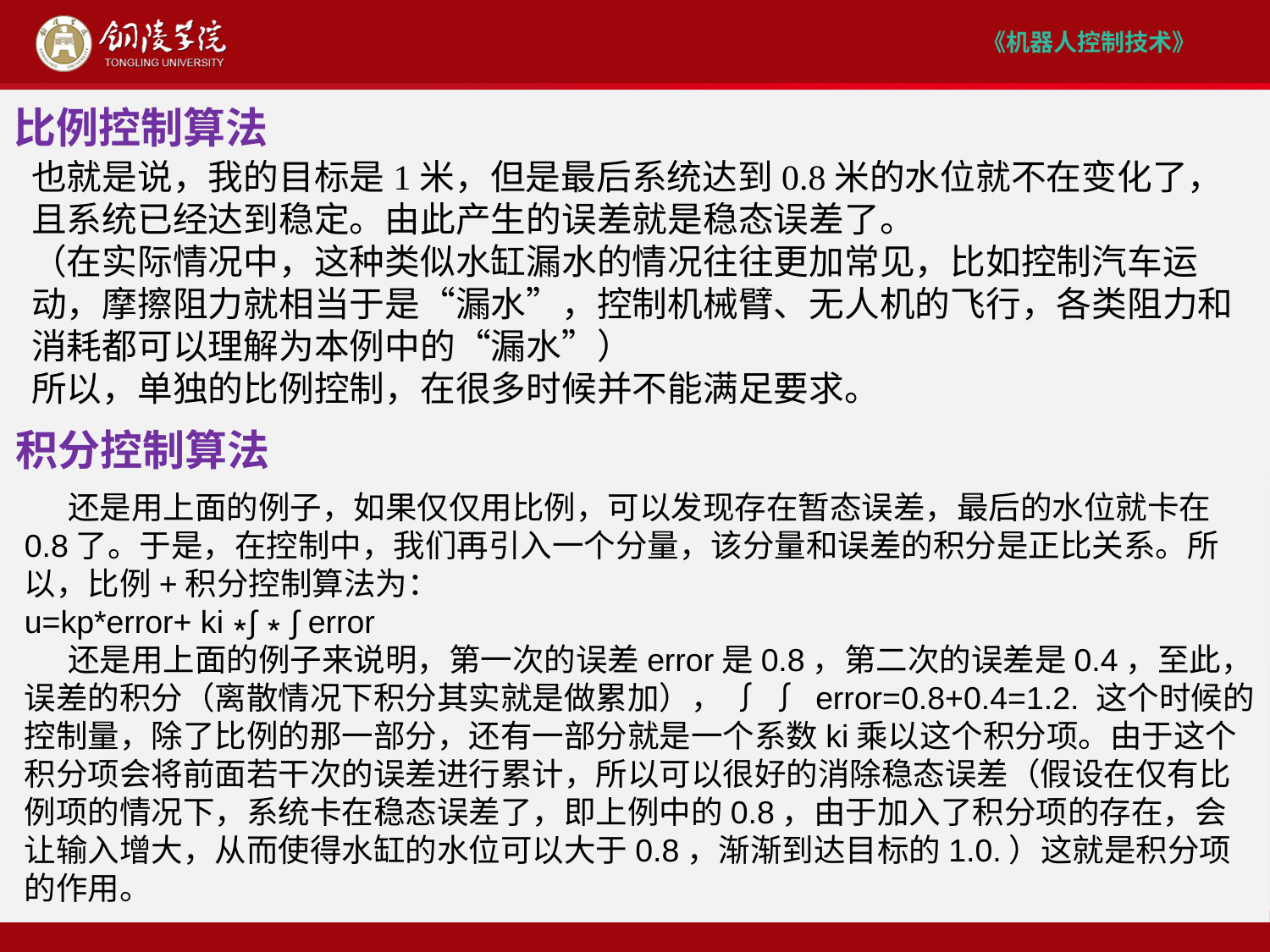

比例控制算法
也就是说，我的目标是1米，但是最后系统达到0.8米的水位就不在变化了，且系统已经达到稳定。由此产生的误差就是稳态误差了。
（在实际情况中，这种类似水缸漏水的情况往往更加常见，比如控制汽车运动，摩擦阻力就相当于是“漏水”，控制机械臂、无人机的飞行，各类阻力和消耗都可以理解为本例中的“漏水”）
所以，单独的比例控制，在很多时候并不能满足要求。

积分控制算法
     还是用上面的例子，如果仅仅用比例，可以发现存在暂态误差，最后的水位就卡在0.8了。于是，在控制中，我们再引入一个分量，该分量和误差的积分是正比关系。所以，比例+积分控制算法为：
u=kp*error+ ki ∗∫ ∗ ∫ error
     还是用上面的例子来说明，第一次的误差error是0.8，第二次的误差是0.4，至此，误差的积分（离散情况下积分其实就是做累加）， ∫ ∫ error=0.8+0.4=1.2. 这个时候的控制量，除了比例的那一部分，还有一部分就是一个系数ki乘以这个积分项。由于这个积分项会将前面若干次的误差进行累计，所以可以很好的消除稳态误差（假设在仅有比例项的情况下，系统卡在稳态误差了，即上例中的0.8，由于加入了积分项的存在，会让输入增大，从而使得水缸的水位可以大于0.8，渐渐到达目标的1.0.）这就是积分项的作用。